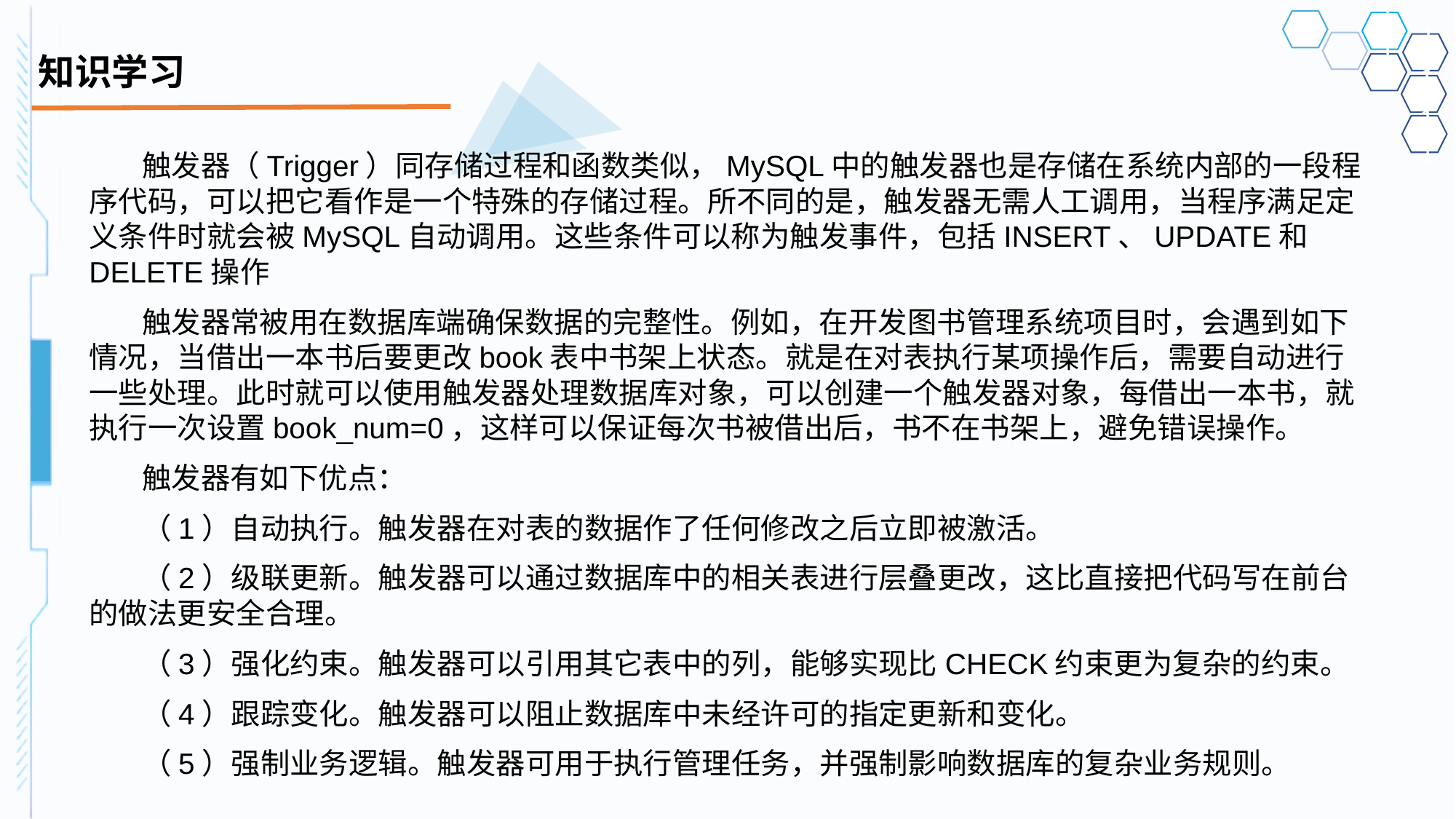

# 知识学习

触发器（Trigger）同存储过程和函数类似，MySQL中的触发器也是存储在系统内部的一段程序代码，可以把它看作是一个特殊的存储过程。所不同的是，触发器无需人工调用，当程序满足定义条件时就会被MySQL自动调用。这些条件可以称为触发事件，包括INSERT、UPDATE和DELETE操作
触发器常被用在数据库端确保数据的完整性。例如，在开发图书管理系统项目时，会遇到如下情况，当借出一本书后要更改book表中书架上状态。就是在对表执行某项操作后，需要自动进行一些处理。此时就可以使用触发器处理数据库对象，可以创建一个触发器对象，每借出一本书，就执行一次设置book_num=0，这样可以保证每次书被借出后，书不在书架上，避免错误操作。
触发器有如下优点：
（1）自动执行。触发器在对表的数据作了任何修改之后立即被激活。
（2）级联更新。触发器可以通过数据库中的相关表进行层叠更改，这比直接把代码写在前台的做法更安全合理。
（3）强化约束。触发器可以引用其它表中的列，能够实现比CHECK约束更为复杂的约束。
（4）跟踪变化。触发器可以阻止数据库中未经许可的指定更新和变化。
（5）强制业务逻辑。触发器可用于执行管理任务，并强制影响数据库的复杂业务规则。